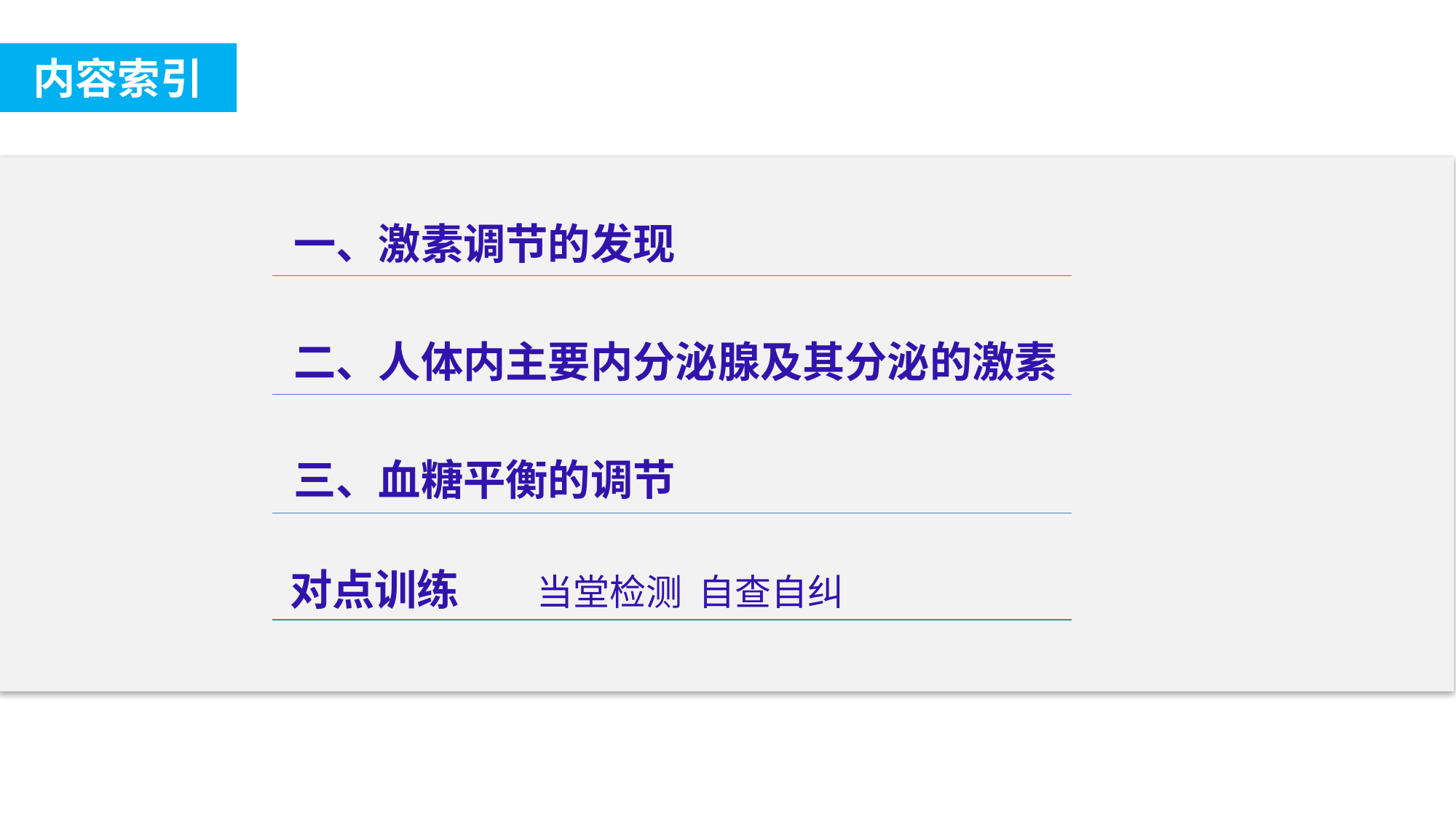

内容索引

一、激素调节的发现
二、人体内主要内分泌腺及其分泌的激素
三、血糖平衡的调节
对点训练        当堂检测  自查自纠